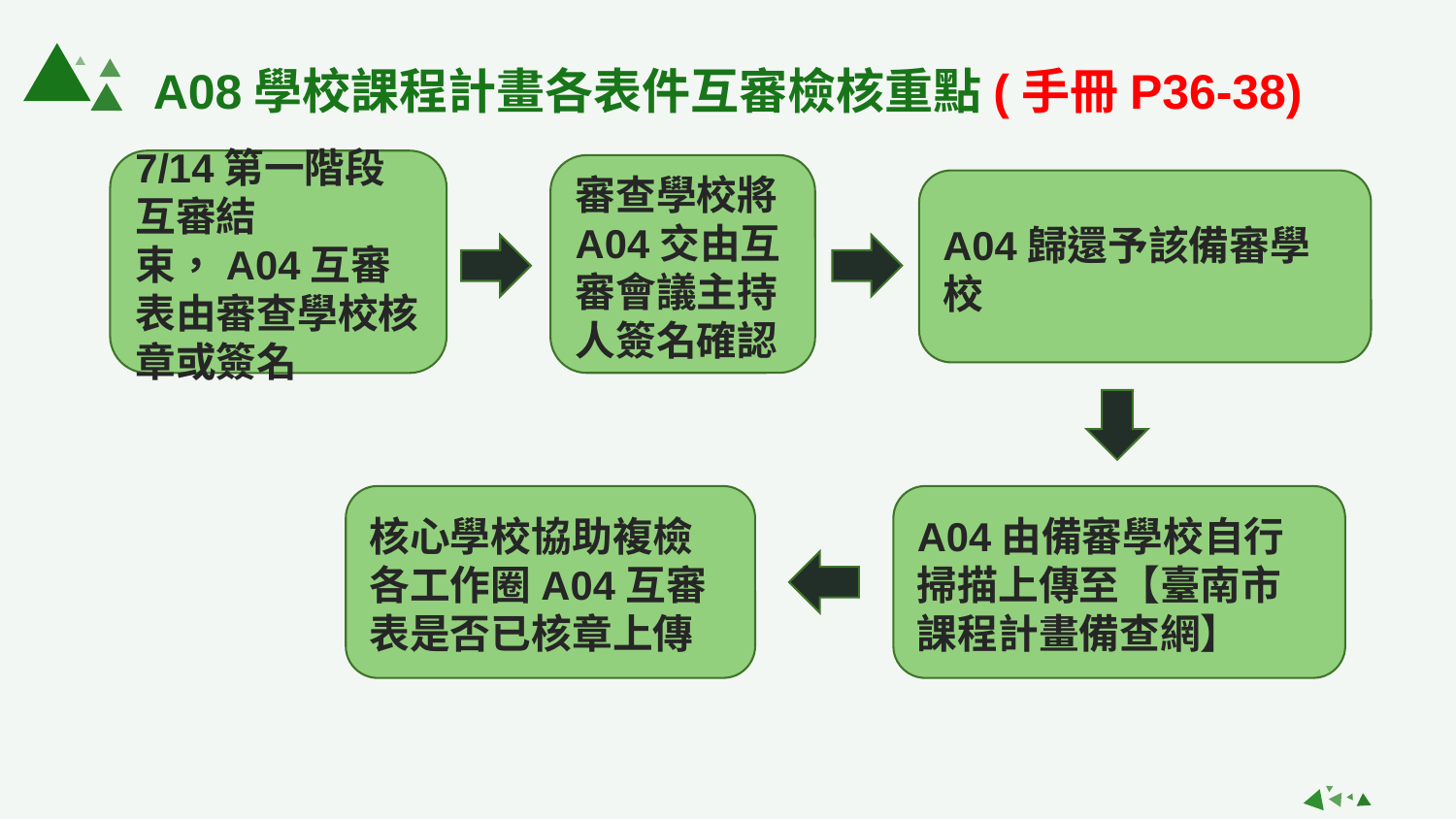

A08學校課程計畫各表件互審檢核重點(手冊P36-38)

7/14第一階段互審結束，A04互審表由審查學校核章或簽名

審查學校將A04交由互審會議主持人簽名確認

A04歸還予該備審學校

核心學校協助複檢各工作圈A04互審表是否已核章上傳

A04由備審學校自行掃描上傳至【臺南市課程計畫備查網】